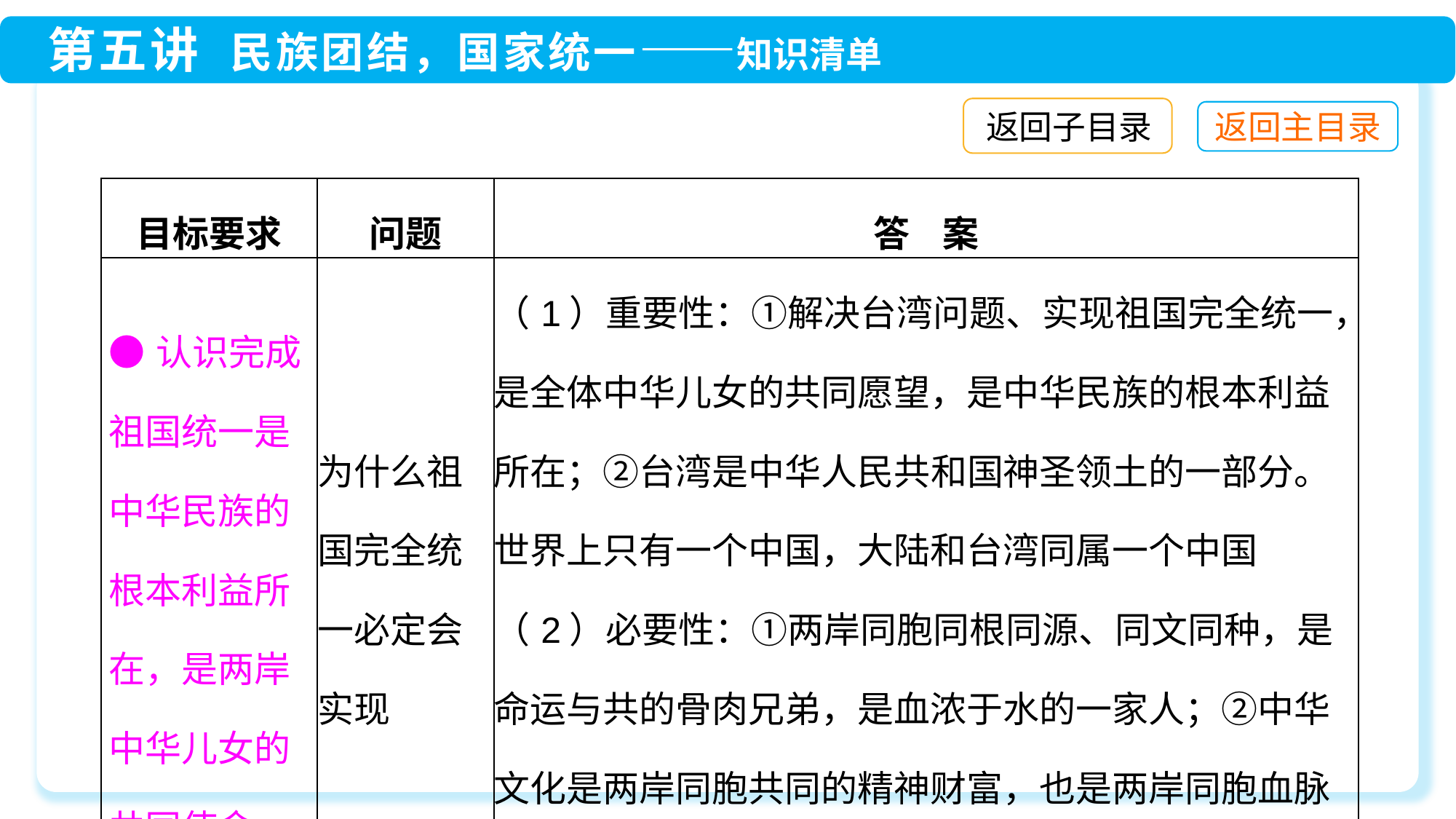

返回子目录
| 目标要求 | 问题 | 答 案 |
| --- | --- | --- |
| ●认识完成祖国统一是中华民族的根本利益所在，是两岸中华儿女的共同使命 | 为什么祖国完全统一必定会实现 | （1）重要性：①解决台湾问题、实现祖国完全统一，是全体中华儿女的共同愿望，是中华民族的根本利益所在；②台湾是中华人民共和国神圣领土的一部分。世界上只有一个中国，大陆和台湾同属一个中国 （2）必要性：①两岸同胞同根同源、同文同种，是命运与共的骨肉兄弟，是血浓于水的一家人；②中华文化是两岸同胞共同的精神财富，也是两岸同胞血脉相连的精神纽带 |